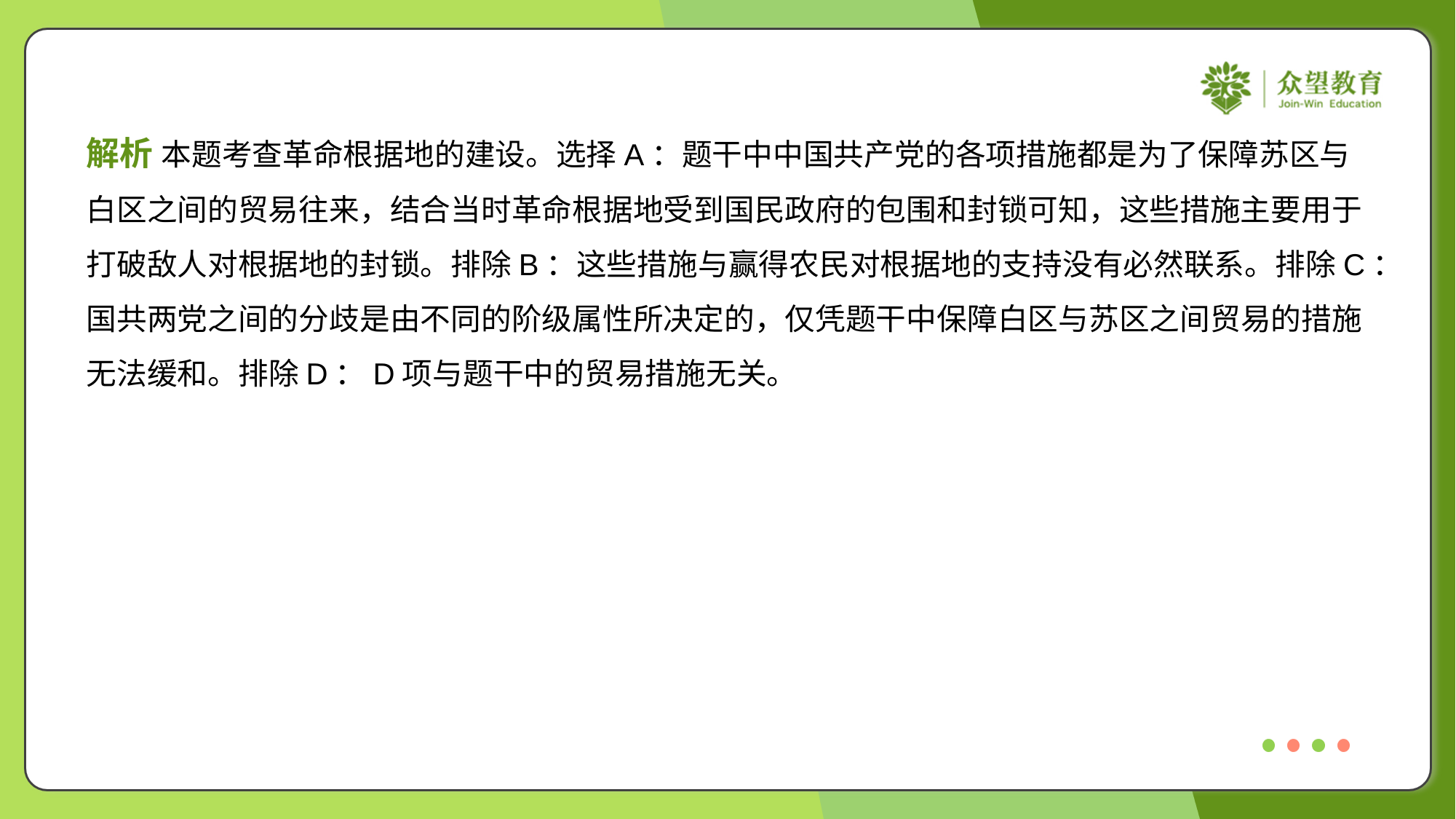

解析 本题考查革命根据地的建设。选择A：题干中中国共产党的各项措施都是为了保障苏区与
白区之间的贸易往来，结合当时革命根据地受到国民政府的包围和封锁可知，这些措施主要用于
打破敌人对根据地的封锁。排除B：这些措施与赢得农民对根据地的支持没有必然联系。排除C：
国共两党之间的分歧是由不同的阶级属性所决定的，仅凭题干中保障白区与苏区之间贸易的措施
无法缓和。排除D：D项与题干中的贸易措施无关。